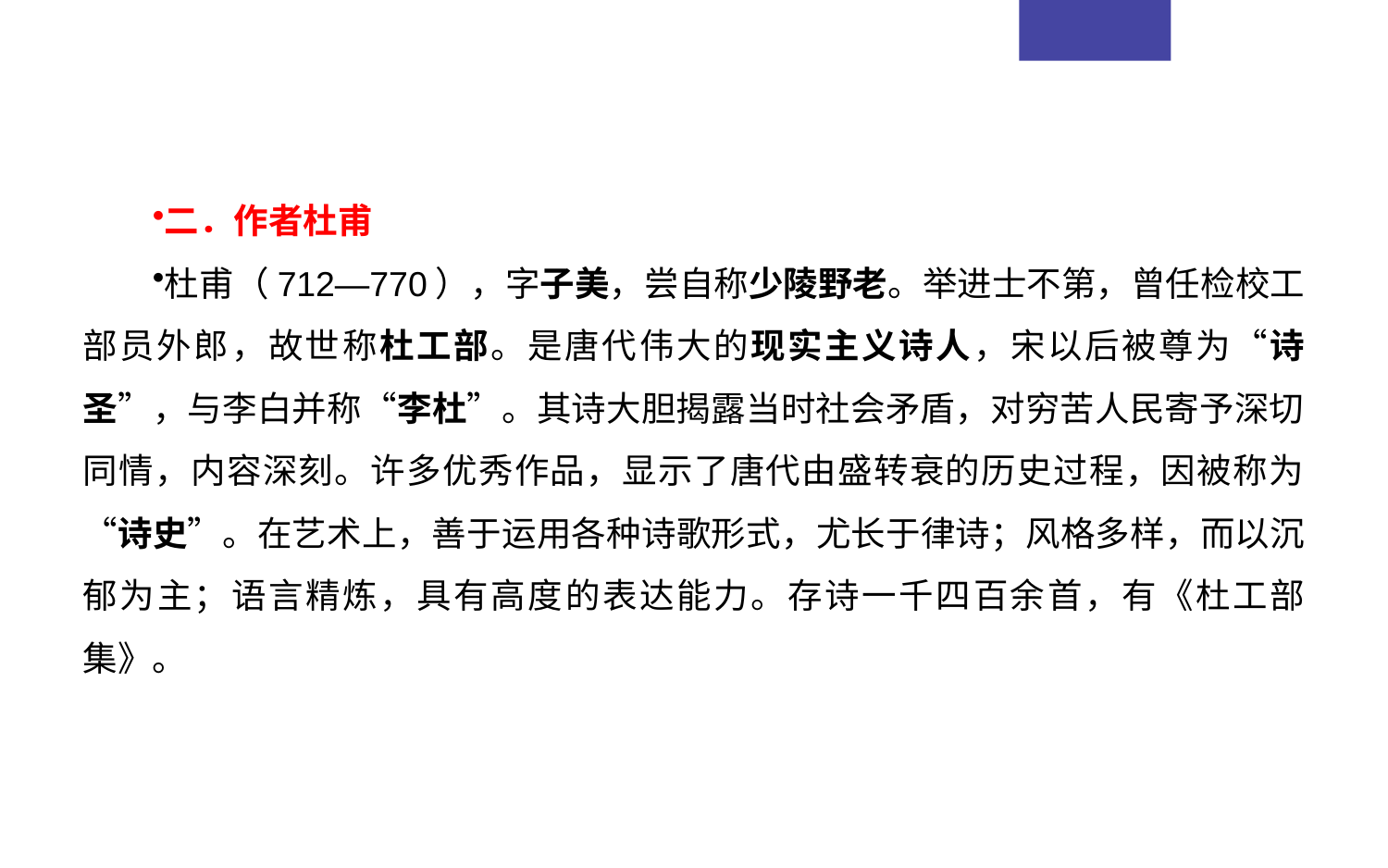

二．作者杜甫
杜甫（712—770），字子美，尝自称少陵野老。举进士不第，曾任检校工部员外郎，故世称杜工部。是唐代伟大的现实主义诗人，宋以后被尊为“诗圣”，与李白并称“李杜”。其诗大胆揭露当时社会矛盾，对穷苦人民寄予深切同情，内容深刻。许多优秀作品，显示了唐代由盛转衰的历史过程，因被称为“诗史”。在艺术上，善于运用各种诗歌形式，尤长于律诗；风格多样，而以沉郁为主；语言精炼，具有高度的表达能力。存诗一千四百余首，有《杜工部集》。